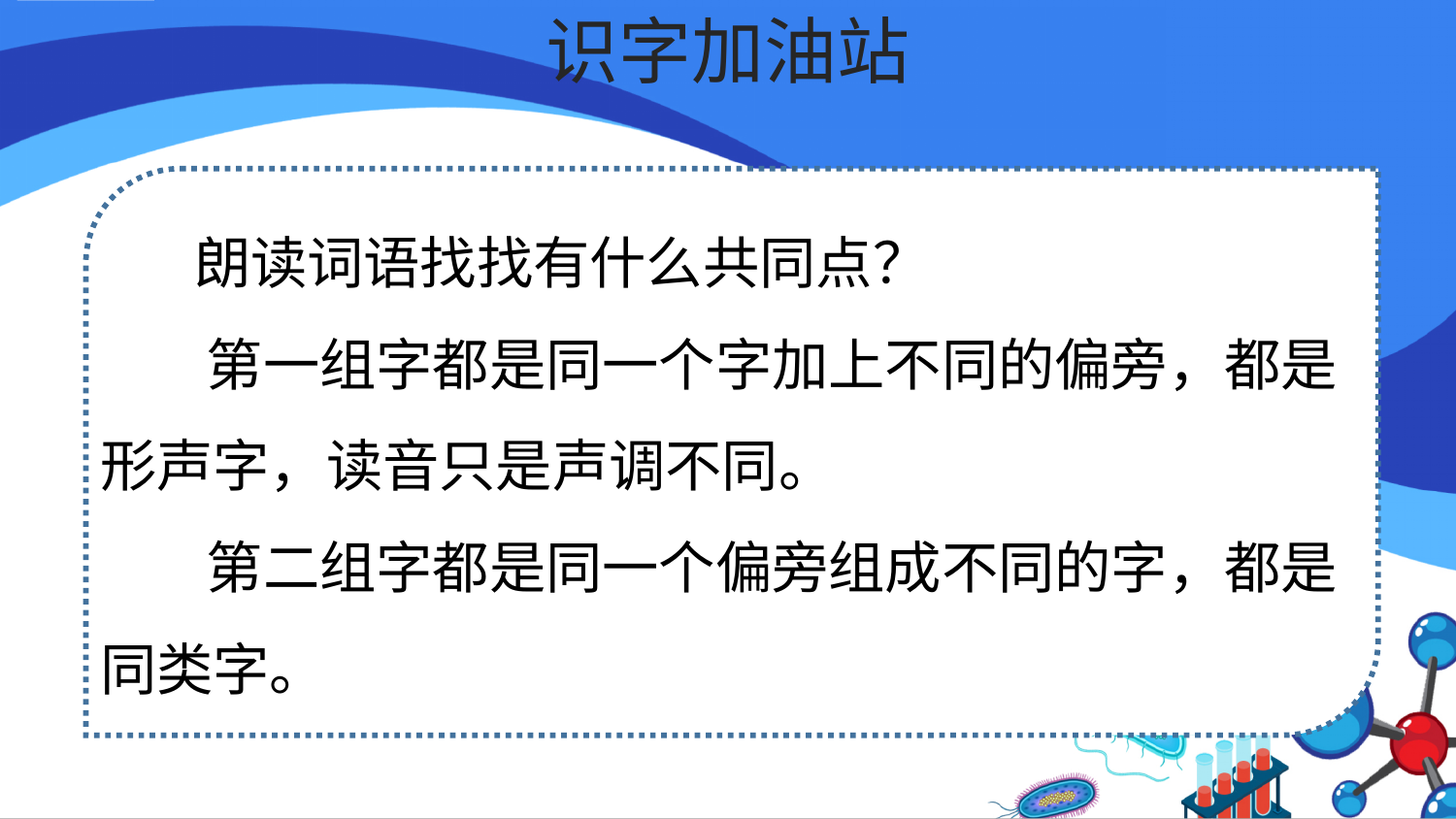

# 识字加油站

   朗读词语找找有什么共同点？
    第一组字都是同一个字加上不同的偏旁，都是形声字，读音只是声调不同。
    第二组字都是同一个偏旁组成不同的字，都是同类字。